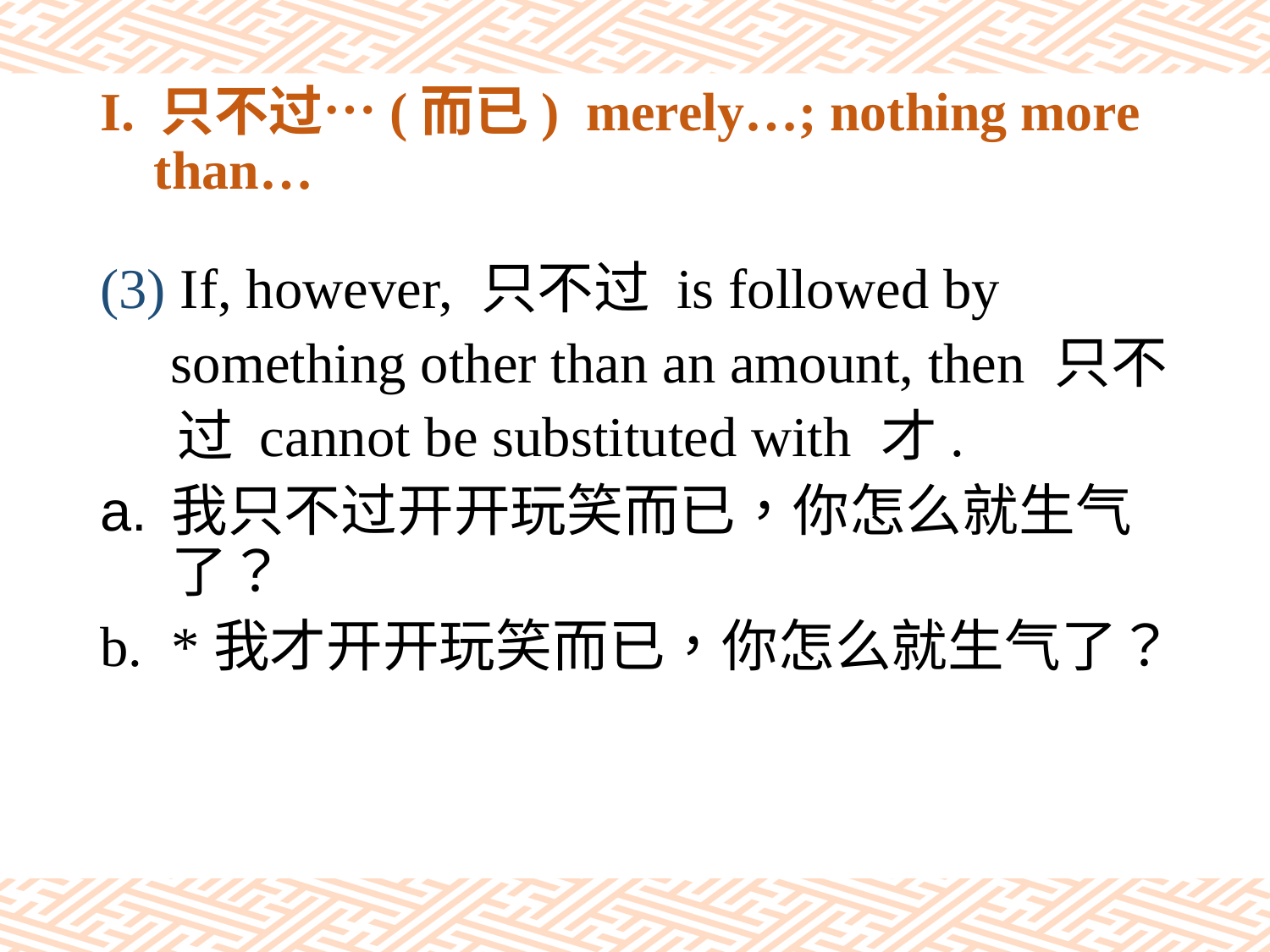

# I. 只不过…(而已)  merely…; nothing more than…
(3) If, however, 只不过 is followed by
     something other than an amount, then 只不
     过 cannot be substituted with 才.
我只不过开开玩笑而已，你怎么就生气了？
*我才开开玩笑而已，你怎么就生气了？